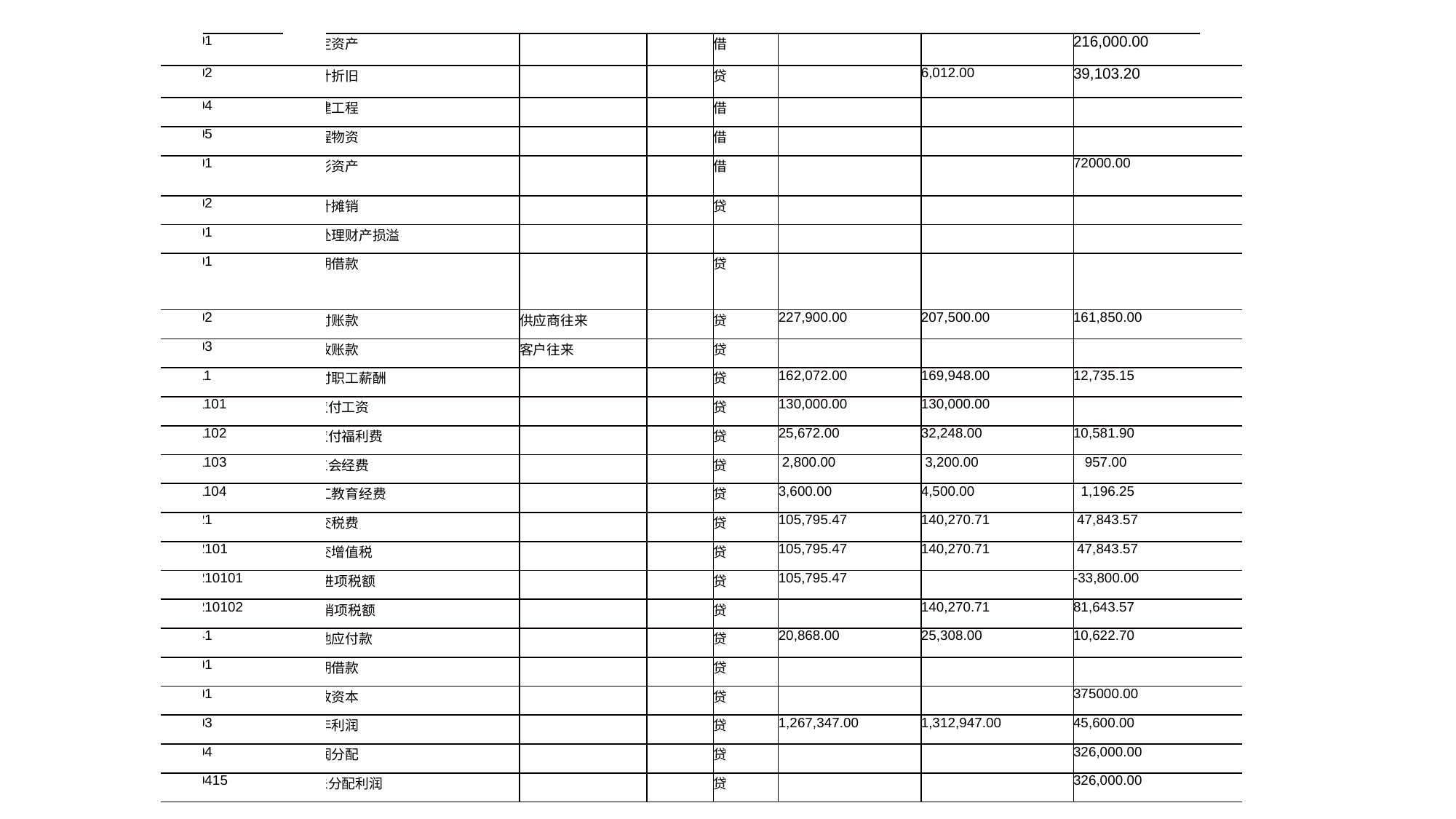

| 1601 | 固定资产 |  |  | 借 |  |  | 216,000.00 |
| --- | --- | --- | --- | --- | --- | --- | --- |
| 1602 | 累计折旧 |  |  | 贷 |  | 6,012.00 | 39,103.20 |
| 1604 | 在建工程 |  |  | 借 |  |  |  |
| 1605 | 工程物资 |  |  | 借 |  |  |  |
| 1701 | 无形资产 |  |  | 借 |  |  | 72000.00 |
| 1702 | 累计摊销 |  |  | 贷 |  |  |  |
| 1901 | 待处理财产损溢 |  |  |  |  |  |  |
| 2001 | 短期借款 |  |  | 贷 |  |  |  |
| 2202 | 应付账款 | 供应商往来 |  | 贷 | 227,900.00 | 207,500.00 | 161,850.00 |
| 2203 | 预收账款 | 客户往来 |  | 贷 |  |  |  |
| 2211 | 应付职工薪酬 |  |  | 贷 | 162,072.00 | 169,948.00 | 12,735.15 |
| 221101 | 应付工资 |  |  | 贷 | 130,000.00 | 130,000.00 |  |
| 221102 | 应付福利费 |  |  | 贷 | 25,672.00 | 32,248.00 | 10,581.90 |
| 221103 | 工会经费 |  |  | 贷 | 2,800.00 | 3,200.00 | 957.00 |
| 221104 | 职工教育经费 |  |  | 贷 | 3,600.00 | 4,500.00 | 1,196.25 |
| 2221 | 应交税费 |  |  | 贷 | 105,795.47 | 140,270.71 | 47,843.57 |
| 222101 | 应交增值税 |  |  | 贷 | 105,795.47 | 140,270.71 | 47,843.57 |
| 22210101 | 进项税额 |  |  | 贷 | 105,795.47 |  | -33,800.00 |
| 22210102 | 销项税额 |  |  | 贷 |  | 140,270.71 | 81,643.57 |
| 2241 | 其他应付款 |  |  | 贷 | 20,868.00 | 25,308.00 | 10,622.70 |
| 2501 | 长期借款 |  |  | 贷 |  |  |  |
| 4001 | 实收资本 |  |  | 贷 |  |  | 375000.00 |
| 4103 | 本年利润 |  |  | 贷 | 1,267,347.00 | 1,312,947.00 | 45,600.00 |
| 4104 | 利润分配 |  |  | 贷 |  |  | 326,000.00 |
| 410415 | 未分配利润 |  |  | 贷 |  |  | 326,000.00 |